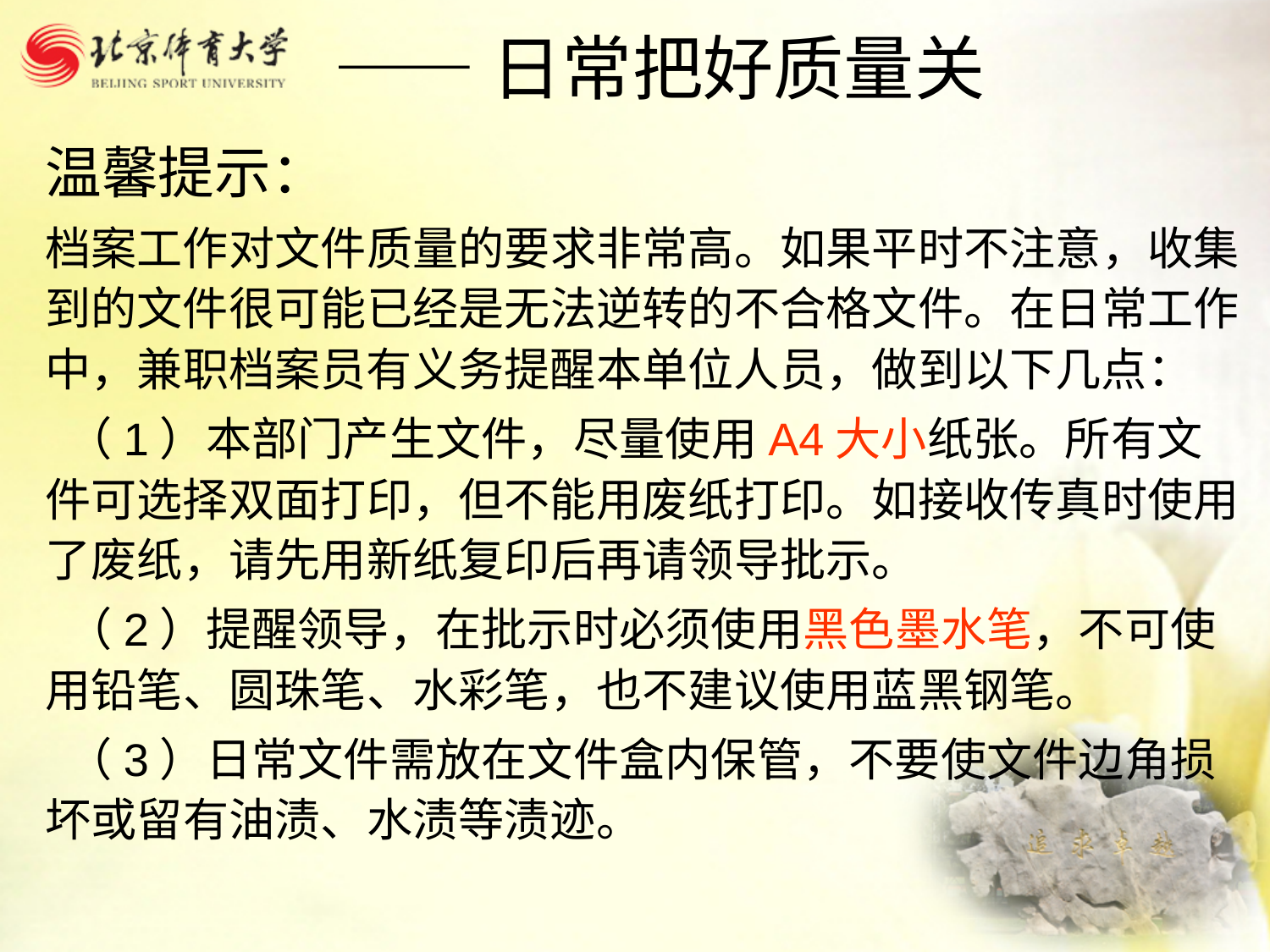

——日常把好质量关
温馨提示：
档案工作对文件质量的要求非常高。如果平时不注意，收集到的文件很可能已经是无法逆转的不合格文件。在日常工作中，兼职档案员有义务提醒本单位人员，做到以下几点：
 （1）本部门产生文件，尽量使用A4大小纸张。所有文件可选择双面打印，但不能用废纸打印。如接收传真时使用了废纸，请先用新纸复印后再请领导批示。
 （2）提醒领导，在批示时必须使用黑色墨水笔，不可使用铅笔、圆珠笔、水彩笔，也不建议使用蓝黑钢笔。
 （3）日常文件需放在文件盒内保管，不要使文件边角损坏或留有油渍、水渍等渍迹。